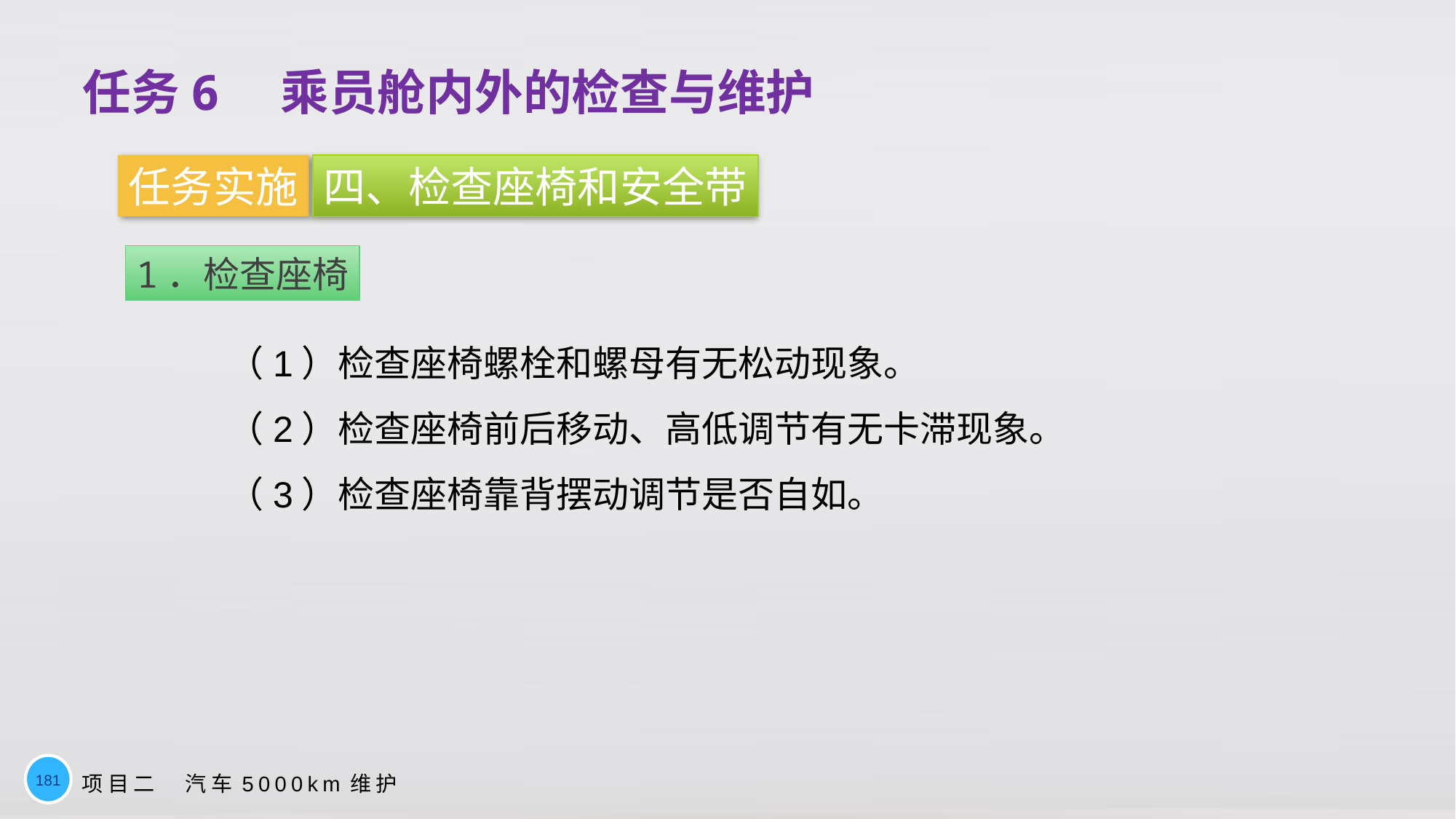

任务6　乘员舱内外的检查与维护
任务实施
四、检查座椅和安全带
1．检查座椅
（1）检查座椅螺栓和螺母有无松动现象。
（2）检查座椅前后移动、高低调节有无卡滞现象。
（3）检查座椅靠背摆动调节是否自如。
181